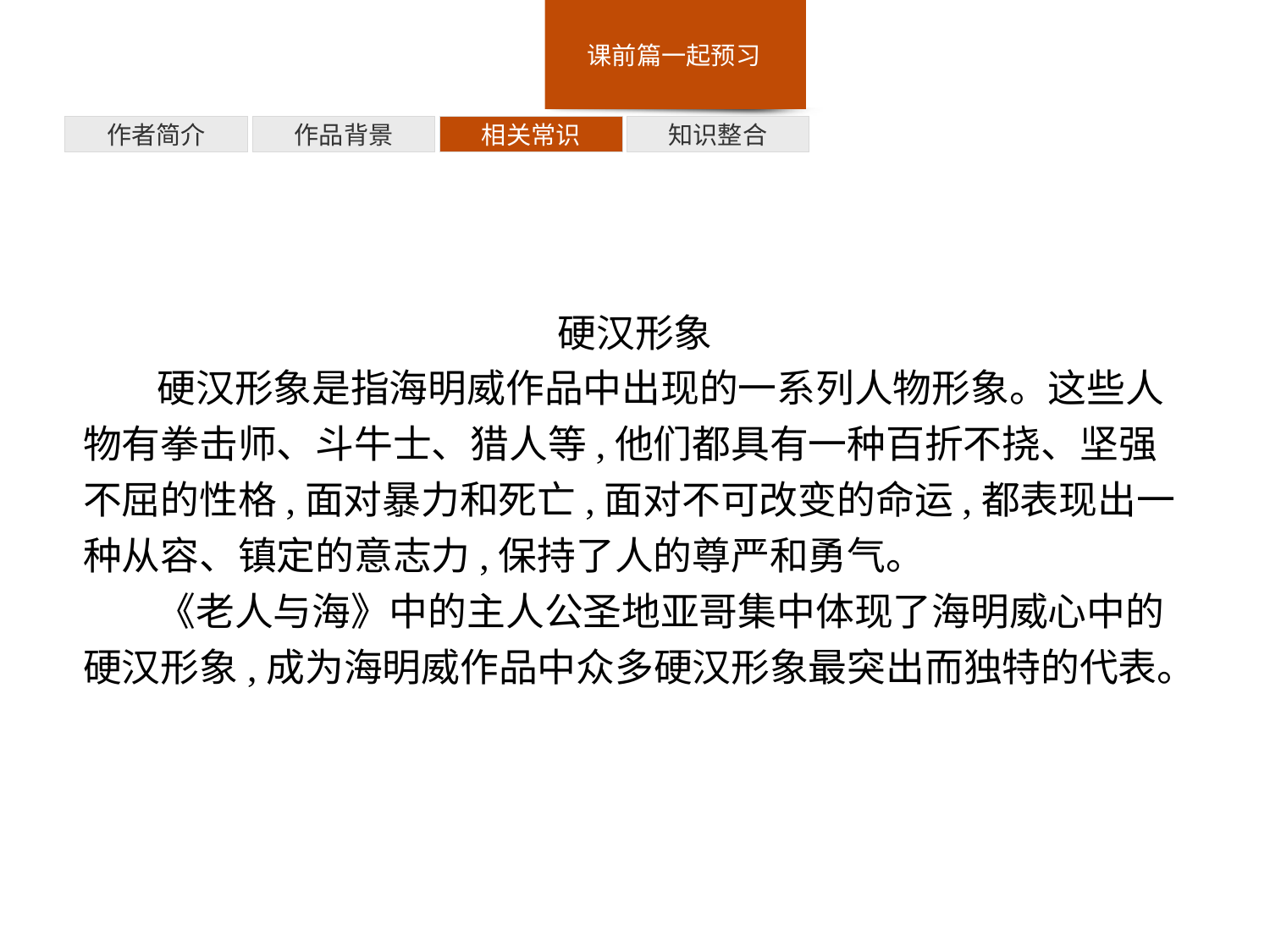

知识整合
相关常识
作品背景
作者简介
硬汉形象
硬汉形象是指海明威作品中出现的一系列人物形象。这些人物有拳击师、斗牛士、猎人等,他们都具有一种百折不挠、坚强不屈的性格,面对暴力和死亡,面对不可改变的命运,都表现出一种从容、镇定的意志力,保持了人的尊严和勇气。
《老人与海》中的主人公圣地亚哥集中体现了海明威心中的硬汉形象,成为海明威作品中众多硬汉形象最突出而独特的代表。